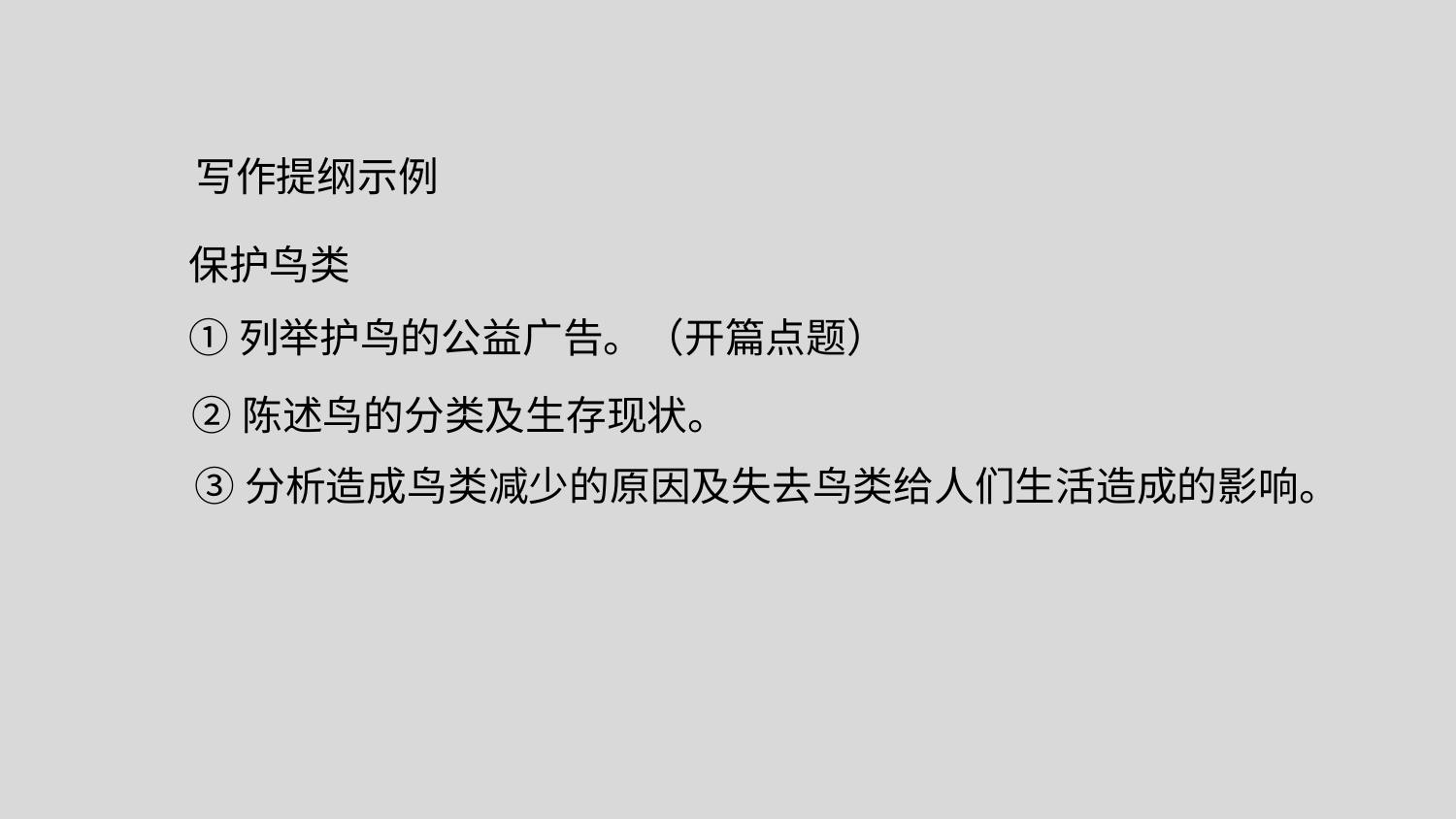

写作提纲示例
保护鸟类
①列举护鸟的公益广告。（开篇点题）
②陈述鸟的分类及生存现状。
③分析造成鸟类减少的原因及失去鸟类给人们生活造成的影响。